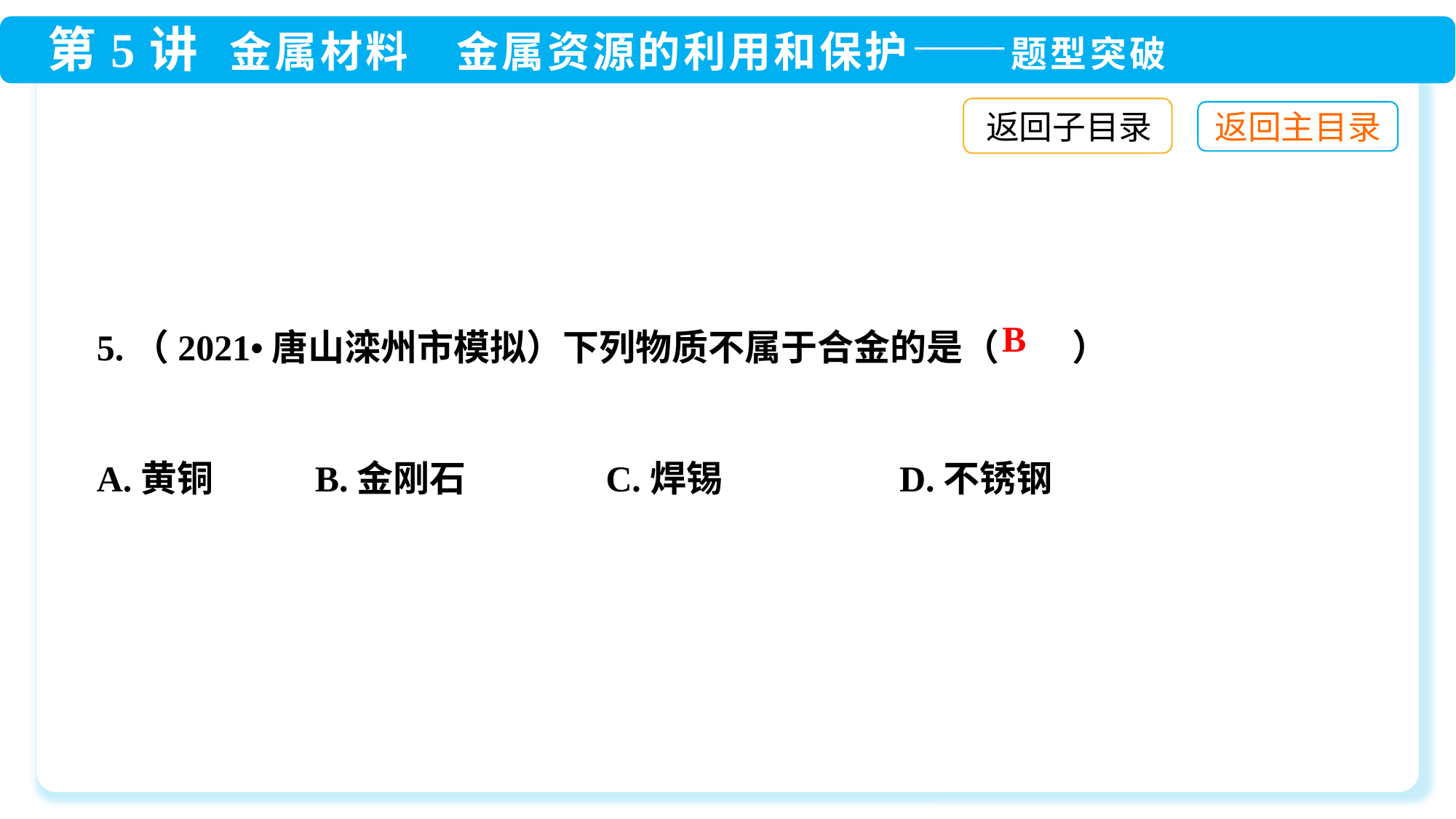

返回子目录
5.（2021•唐山滦州市模拟）下列物质不属于合金的是（　　）

A.黄铜 	B.金刚石                C.焊锡	                 D.不锈钢
B